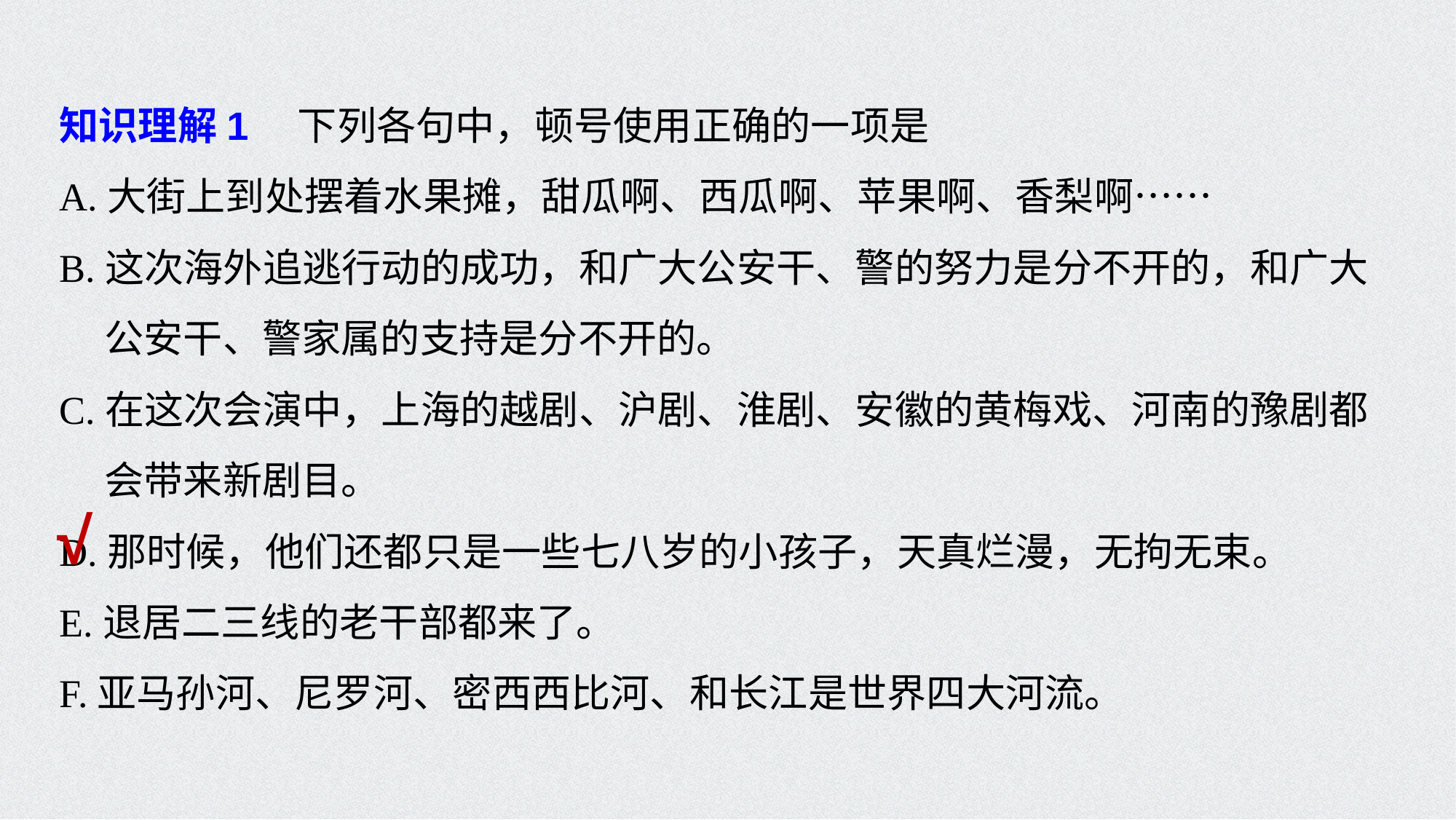

知识理解1　下列各句中，顿号使用正确的一项是
A.大街上到处摆着水果摊，甜瓜啊、西瓜啊、苹果啊、香梨啊……
B.这次海外追逃行动的成功，和广大公安干、警的努力是分不开的，和广大
    公安干、警家属的支持是分不开的。
C.在这次会演中，上海的越剧、沪剧、淮剧、安徽的黄梅戏、河南的豫剧都
    会带来新剧目。
D.那时候，他们还都只是一些七八岁的小孩子，天真烂漫，无拘无束。
E.退居二三线的老干部都来了。
F.亚马孙河、尼罗河、密西西比河、和长江是世界四大河流。
√